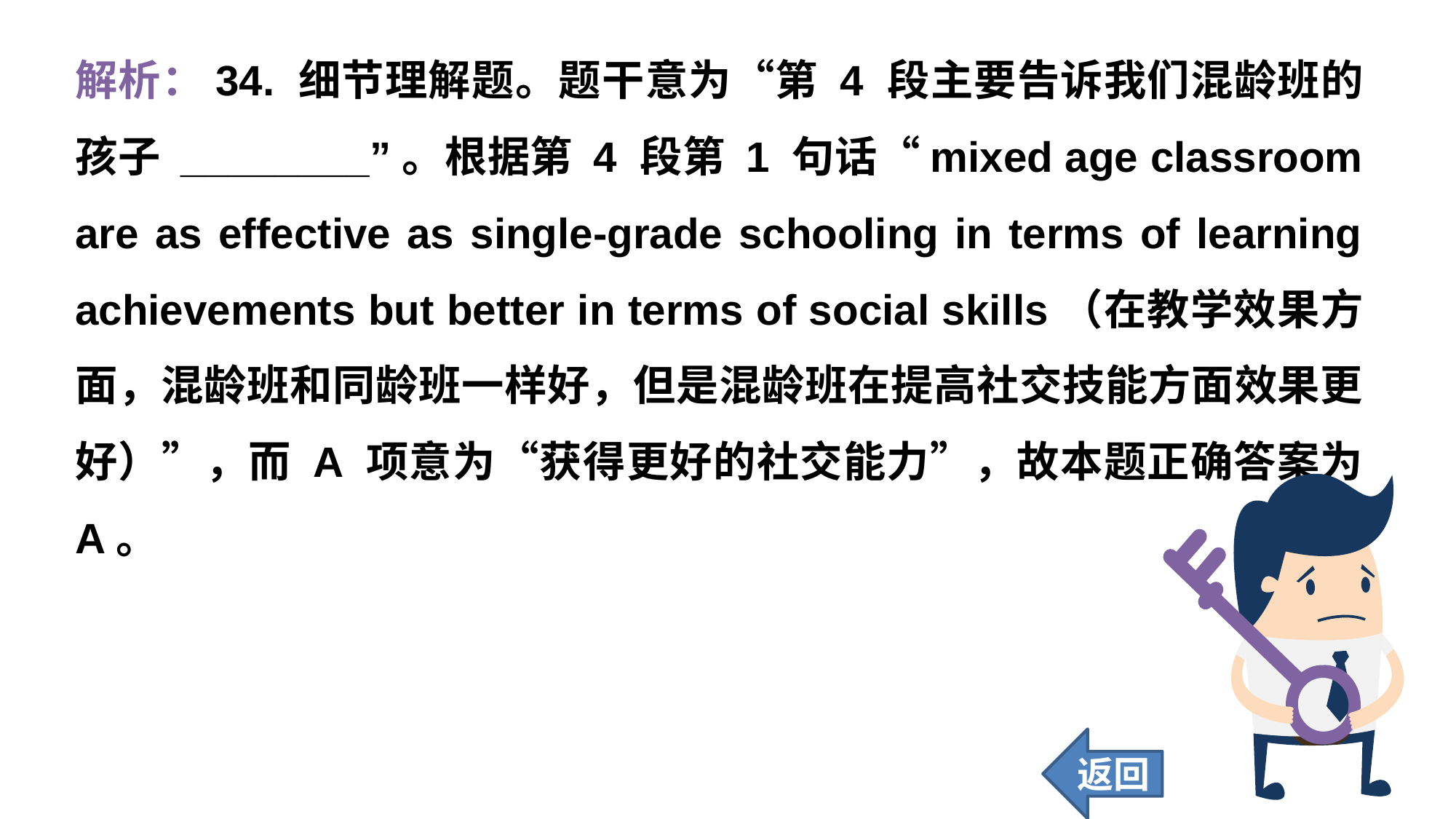

解析：34. 细节理解题。题干意为“第 4 段主要告诉我们混龄班的孩子 ________”。根据第 4 段第 1 句话“mixed age classroom are as effective as single-grade schooling in terms of learning achievements but better in terms of social skills（在教学效果方面，混龄班和同龄班一样好，但是混龄班在提高社交技能方面效果更好）”，而 A 项意为“获得更好的社交能力”，故本题正确答案为 A。

返回
321